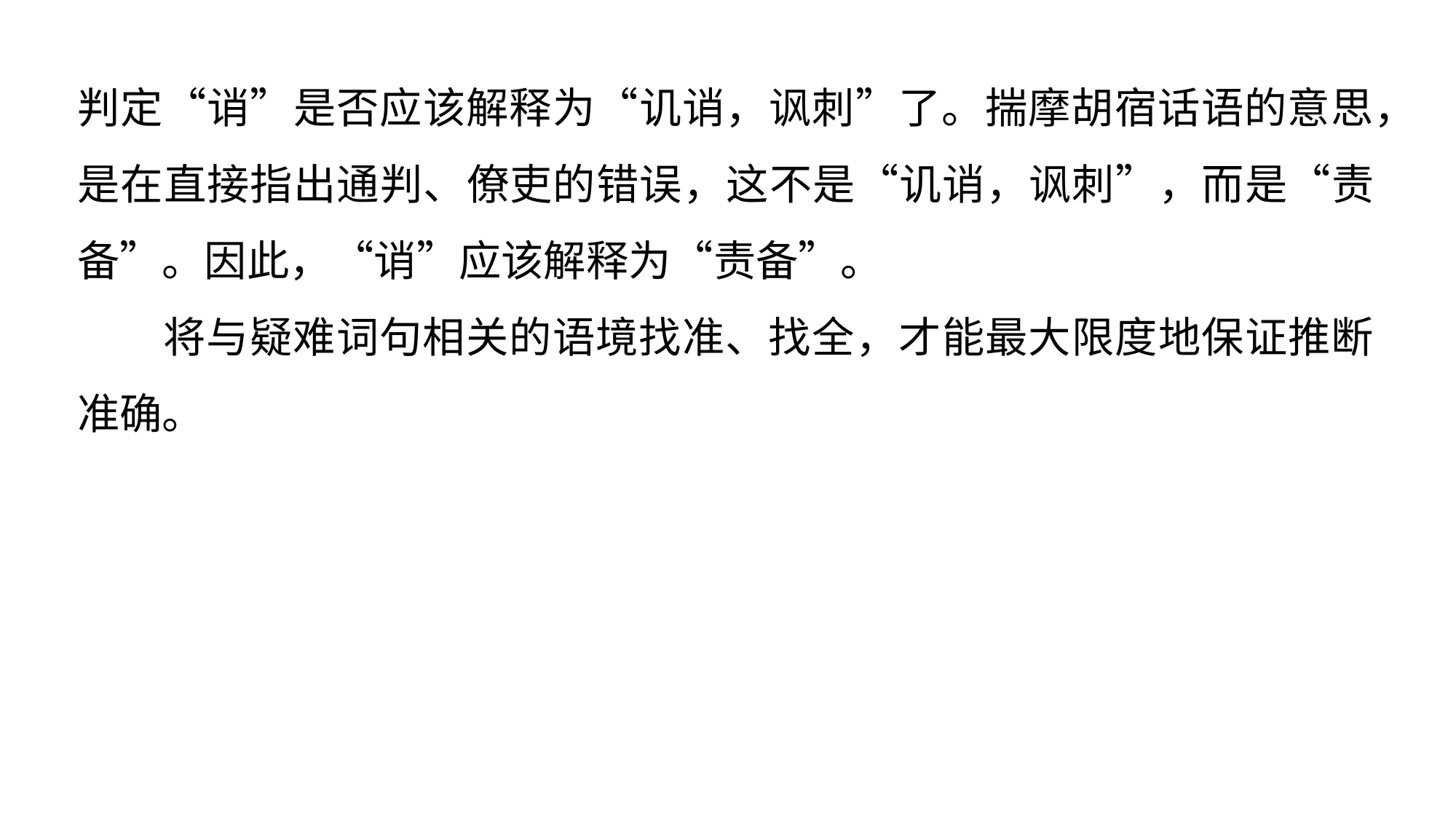

判定“诮”是否应该解释为“讥诮，讽刺”了。揣摩胡宿话语的意思，是在直接指出通判、僚吏的错误，这不是“讥诮，讽刺”，而是“责备”。因此，“诮”应该解释为“责备”。
将与疑难词句相关的语境找准、找全，才能最大限度地保证推断准确。